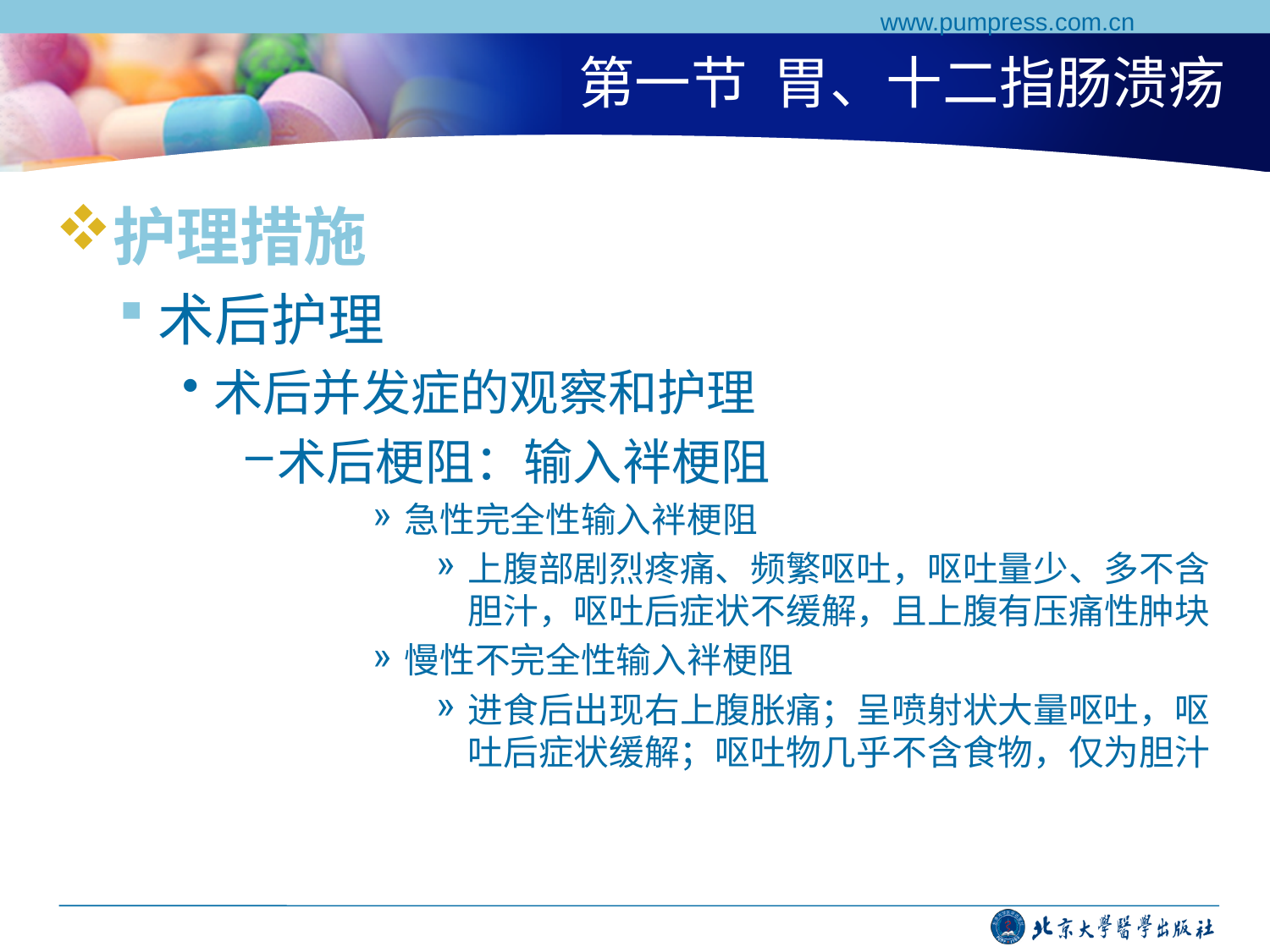

www.pumpress.com.cn
# 第一节  胃、十二指肠溃疡
护理措施
术后护理
术后并发症的观察和护理
术后梗阻：输入袢梗阻
急性完全性输入袢梗阻
上腹部剧烈疼痛、频繁呕吐，呕吐量少、多不含胆汁，呕吐后症状不缓解，且上腹有压痛性肿块
慢性不完全性输入袢梗阻
进食后出现右上腹胀痛；呈喷射状大量呕吐，呕吐后症状缓解；呕吐物几乎不含食物，仅为胆汁